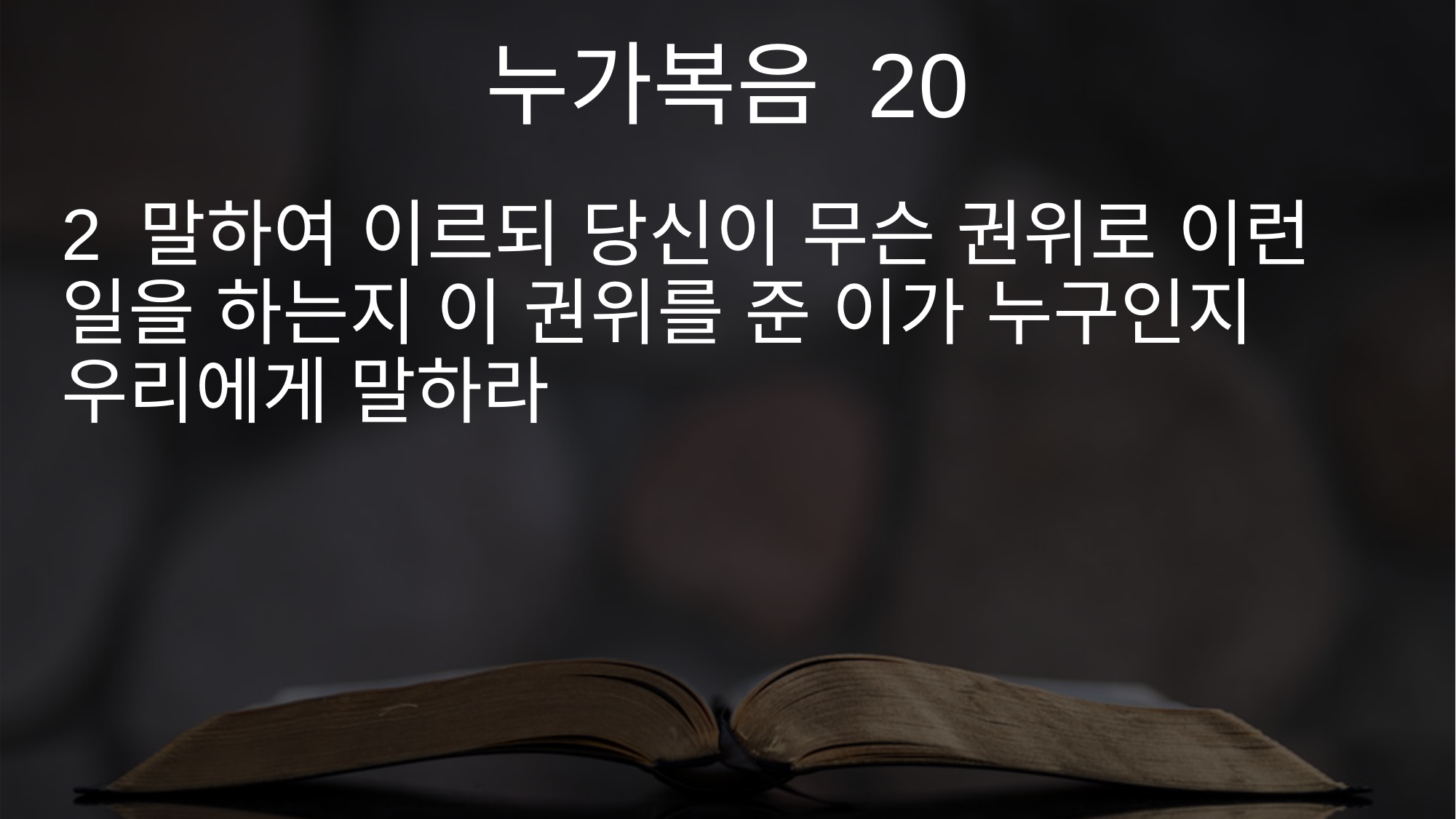

누가복음 20
2 말하여 이르되 당신이 무슨 권위로 이런 일을 하는지 이 권위를 준 이가 누구인지 우리에게 말하라